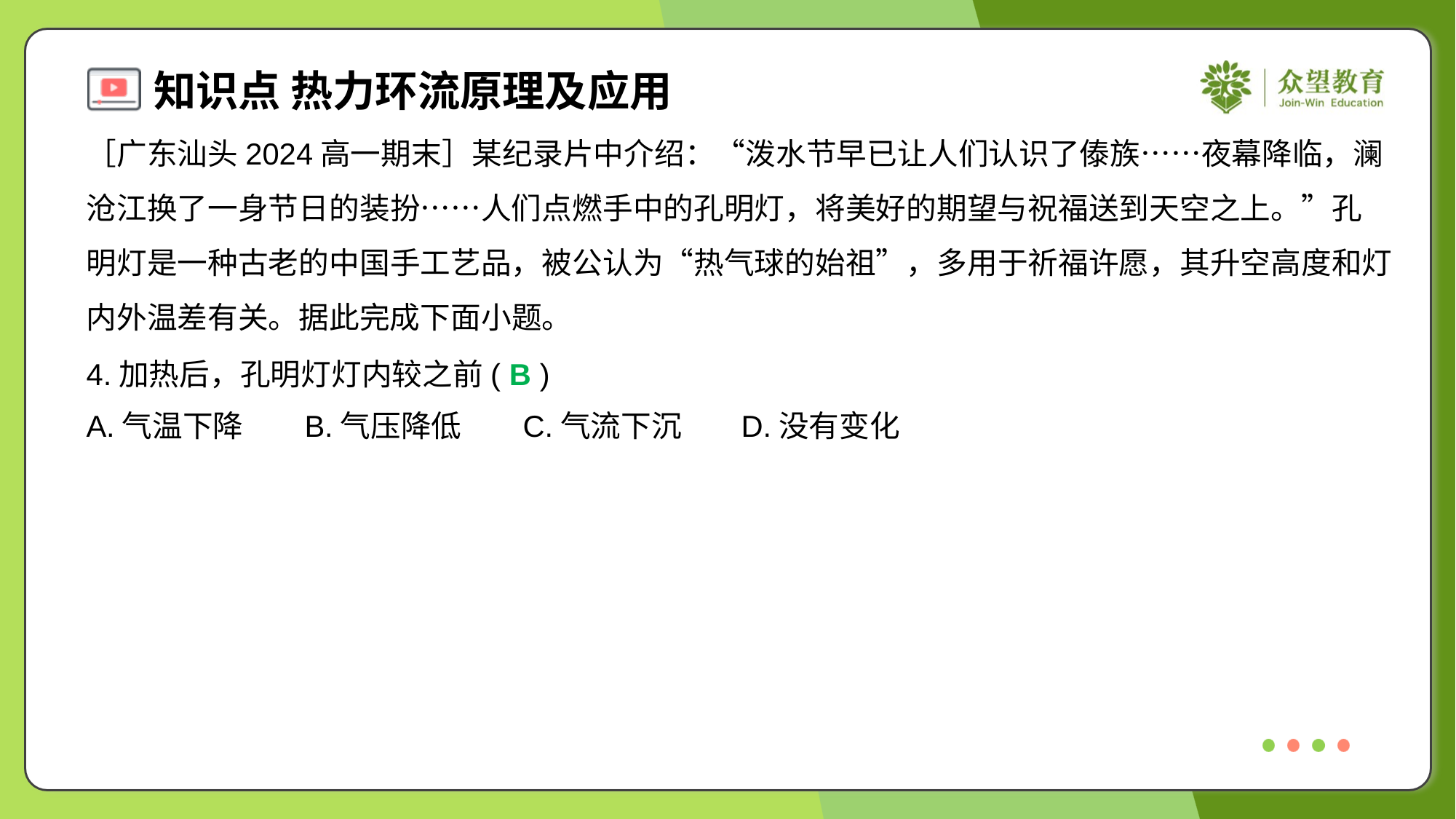

［广东汕头2024高一期末］某纪录片中介绍：“泼水节早已让人们认识了傣族……夜幕降临，澜
沧江换了一身节日的装扮……人们点燃手中的孔明灯，将美好的期望与祝福送到天空之上。”孔
明灯是一种古老的中国手工艺品，被公认为“热气球的始祖”，多用于祈福许愿，其升空高度和灯
内外温差有关。据此完成下面小题。
4.加热后，孔明灯灯内较之前(     )
B
A.气温下降	B.气压降低	C.气流下沉	D.没有变化